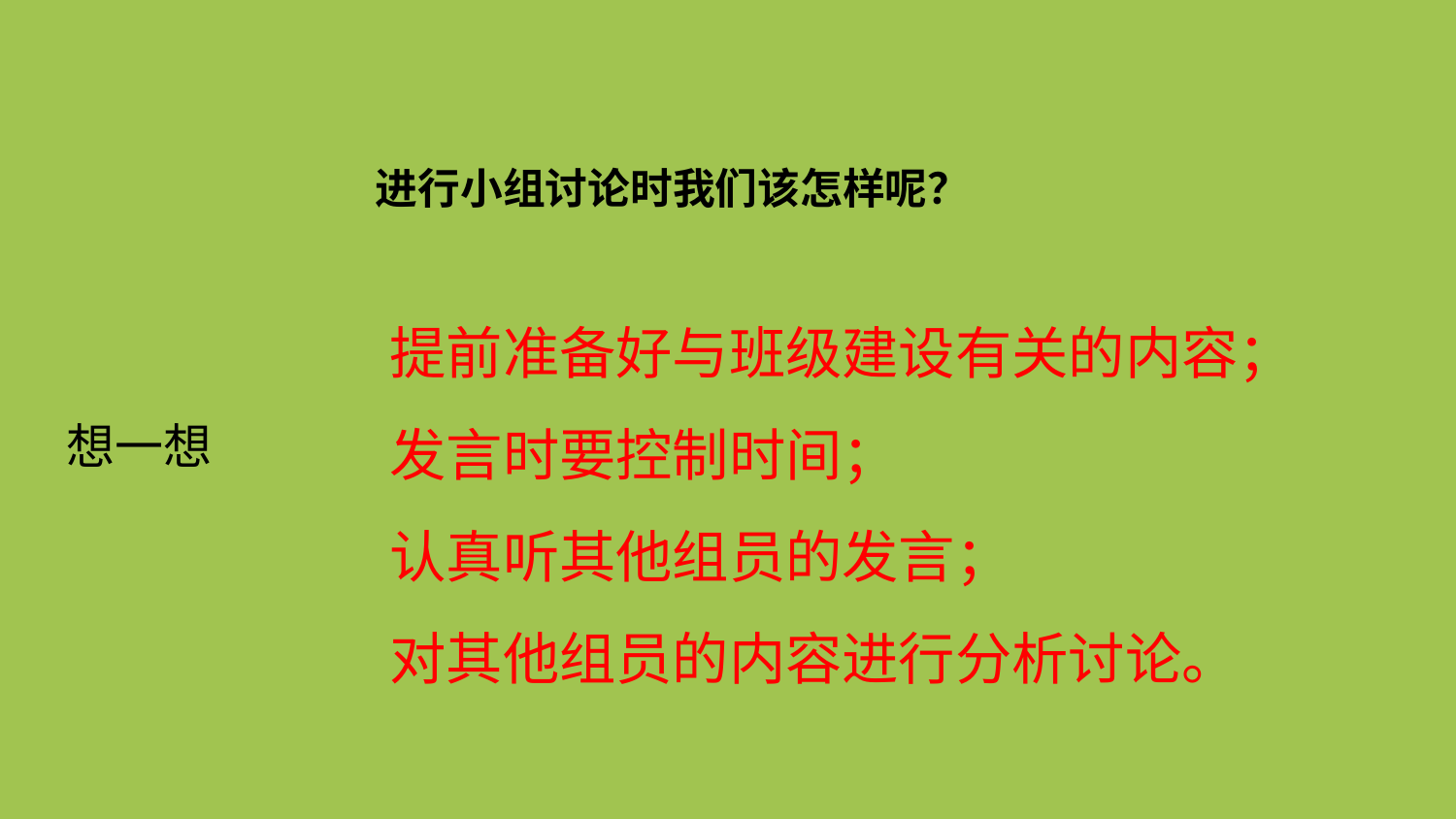

进行小组讨论时我们该怎样呢？
提前准备好与班级建设有关的内容；
发言时要控制时间；
认真听其他组员的发言；
对其他组员的内容进行分析讨论。

想一想